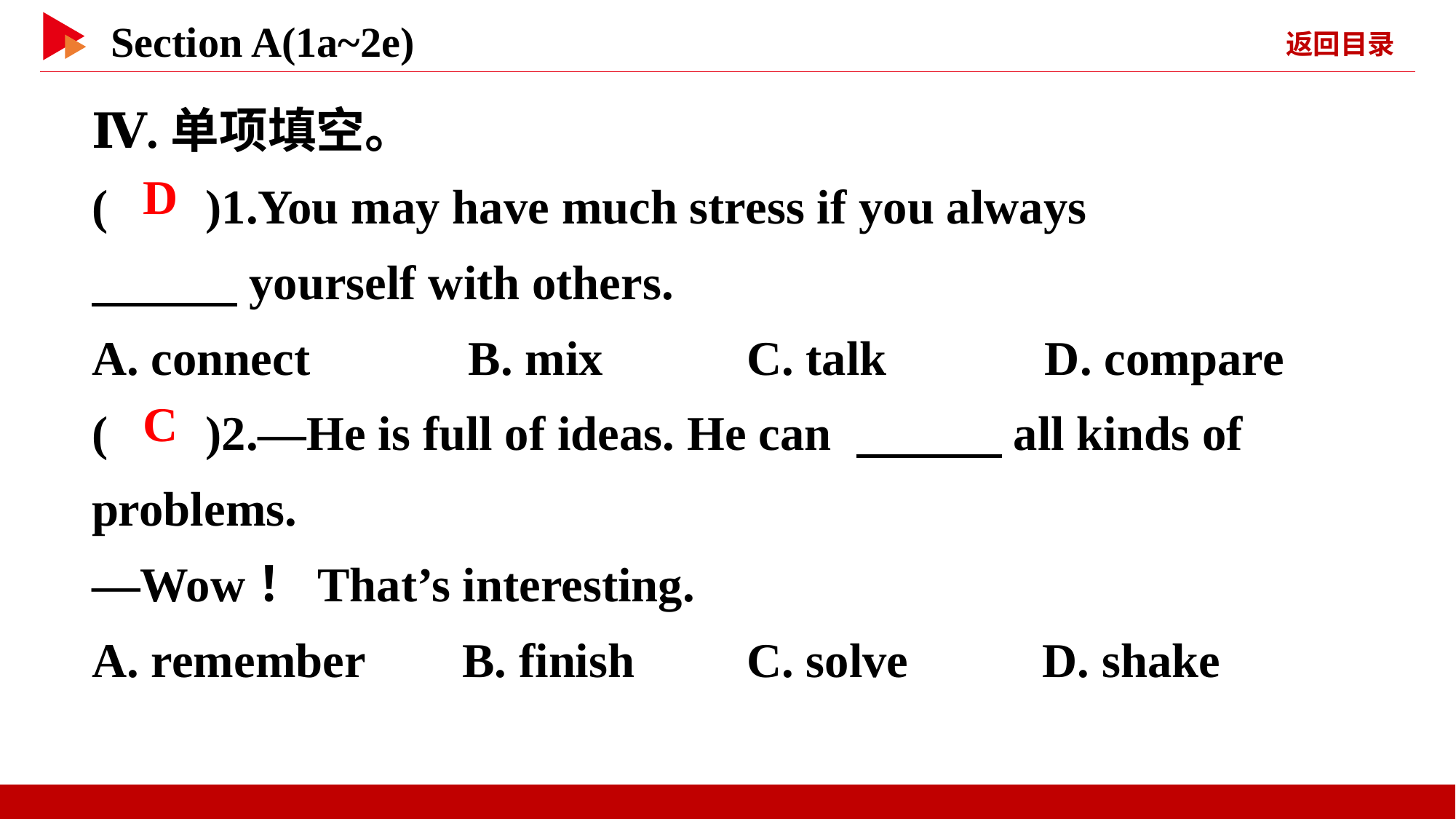

Ⅳ.单项填空。
(        )1.You may have much stress if you always
　　　yourself with others.
A. connect             B. mix		C. talk             D. compare
(        )2.—He is full of ideas. He can 　　　all kinds of problems.
—Wow！That’s interesting.
A. remember        B. finish		C. solve           D. shake
   D
   C